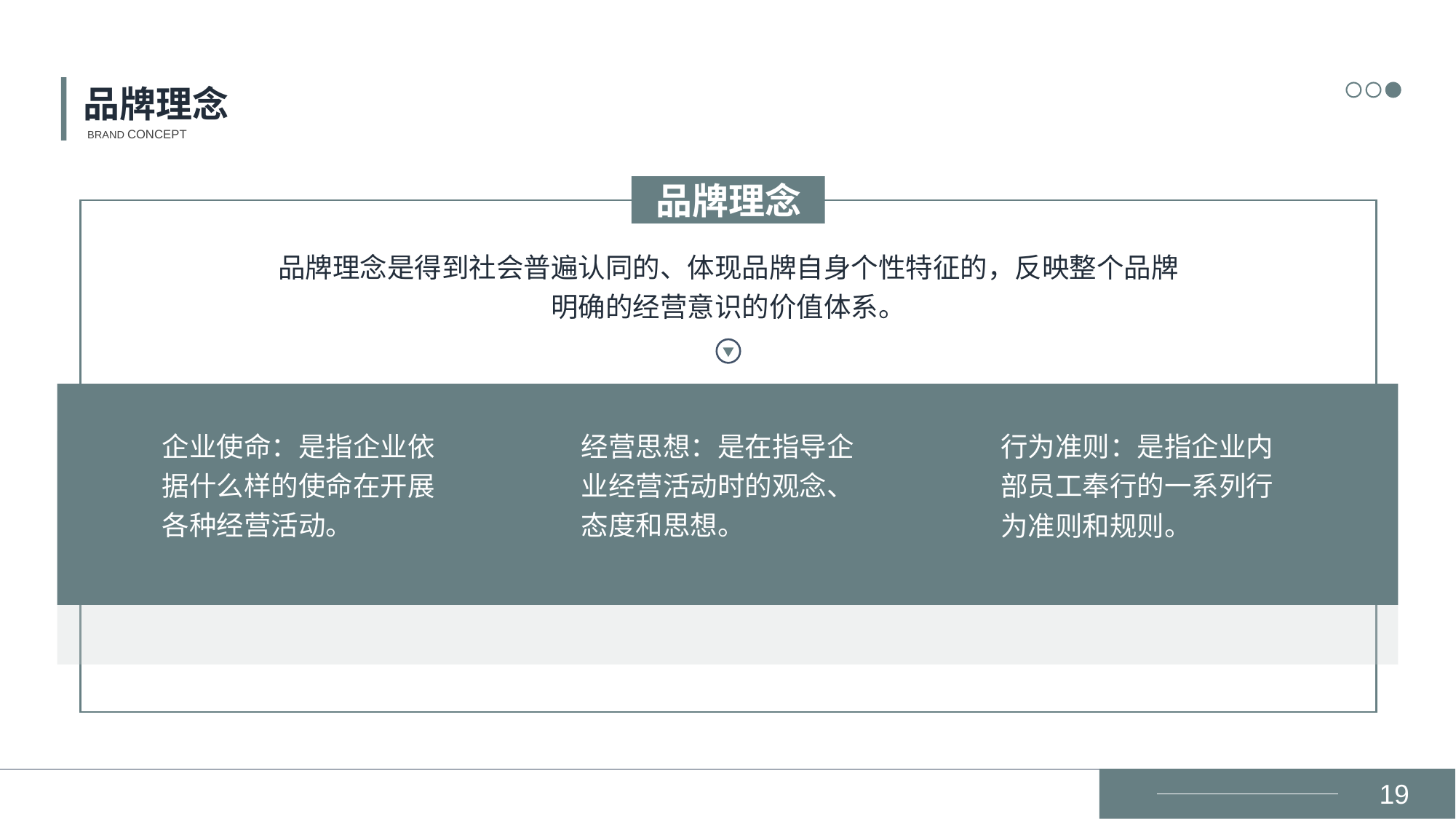

品牌理念
BRAND CONCEPT
品牌理念

品牌理念是得到社会普遍认同的、体现品牌自身个性特征的，反映整个品牌明确的经营意识的价值体系。

企业使命：是指企业依据什么样的使命在开展各种经营活动。
经营思想：是在指导企业经营活动时的观念、态度和思想。
行为准则：是指企业内部员工奉行的一系列行为准则和规则。

19